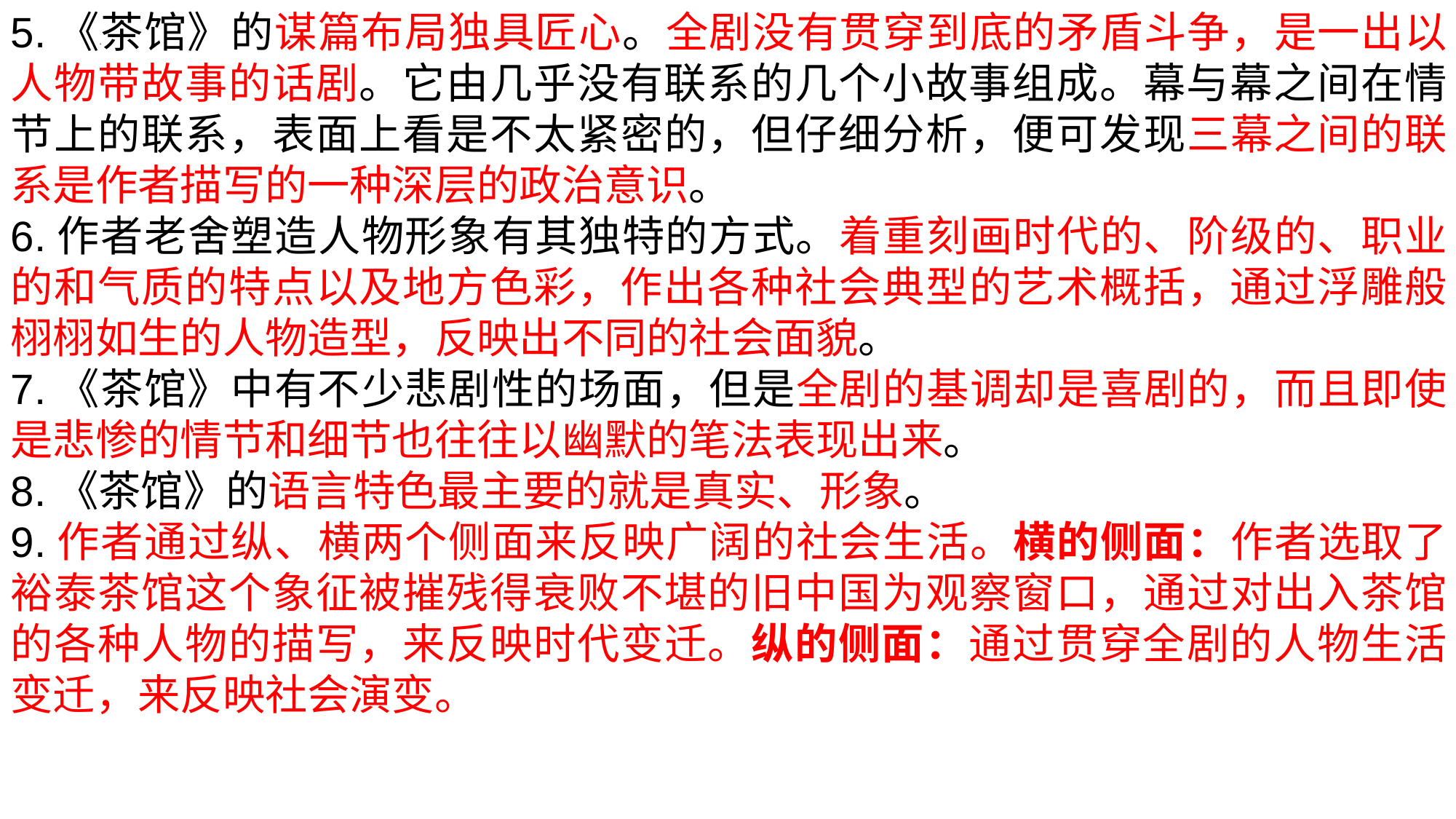

5.《茶馆》的谋篇布局独具匠心。全剧没有贯穿到底的矛盾斗争，是一出以人物带故事的话剧。它由几乎没有联系的几个小故事组成。幕与幕之间在情节上的联系，表面上看是不太紧密的，但仔细分析，便可发现三幕之间的联系是作者描写的一种深层的政治意识。
6.作者老舍塑造人物形象有其独特的方式。着重刻画时代的、阶级的、职业的和气质的特点以及地方色彩，作出各种社会典型的艺术概括，通过浮雕般栩栩如生的人物造型，反映出不同的社会面貌。
7.《茶馆》中有不少悲剧性的场面，但是全剧的基调却是喜剧的，而且即使是悲惨的情节和细节也往往以幽默的笔法表现出来。
8.《茶馆》的语言特色最主要的就是真实、形象。
9.作者通过纵、横两个侧面来反映广阔的社会生活。横的侧面：作者选取了裕泰茶馆这个象征被摧残得衰败不堪的旧中国为观察窗口，通过对出入茶馆的各种人物的描写，来反映时代变迁。纵的侧面：通过贯穿全剧的人物生活变迁，来反映社会演变。